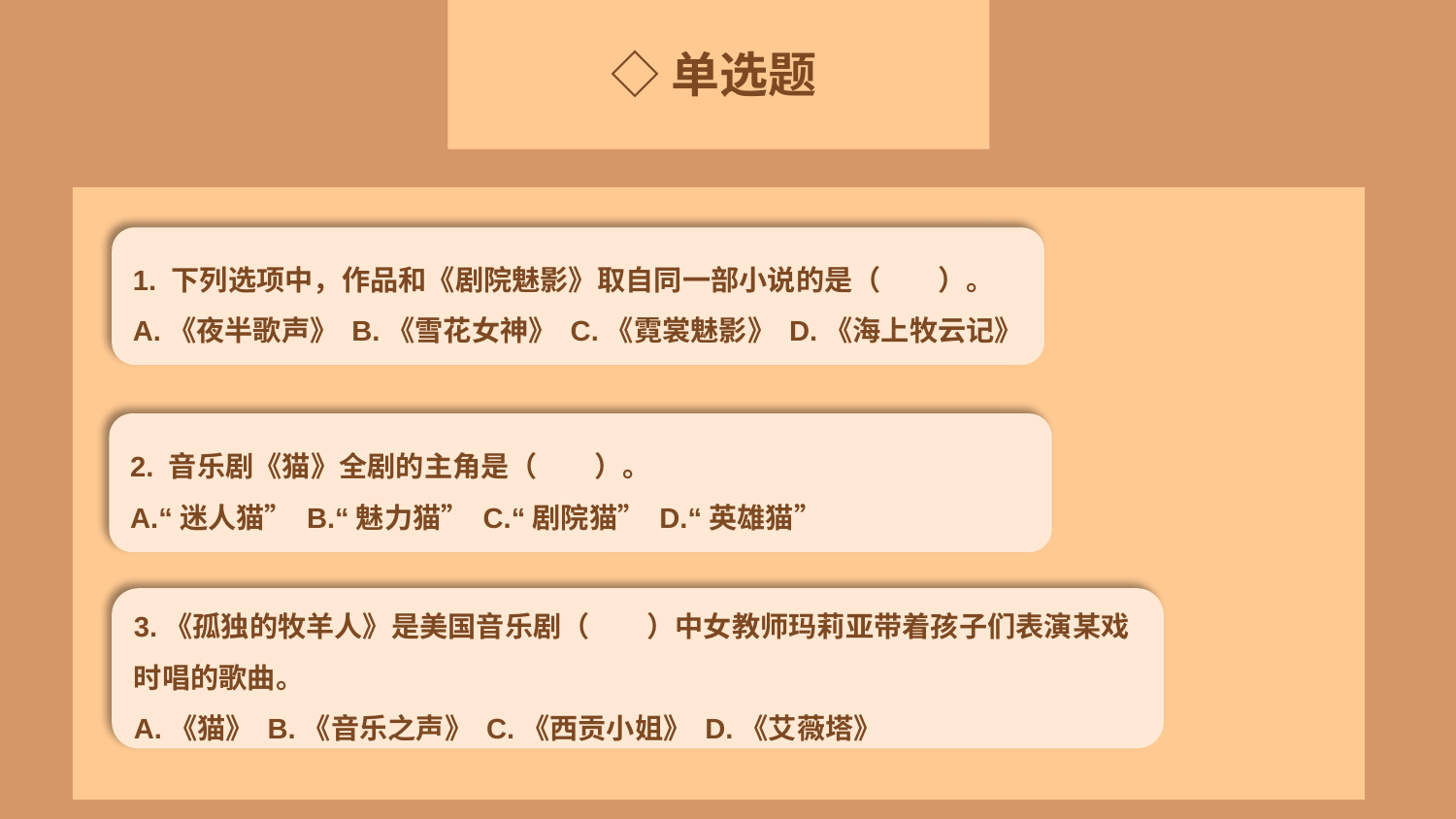

◇单选题

1. 下列选项中，作品和《剧院魅影》取自同一部小说的是（　　）。
A.《夜半歌声》 B.《雪花女神》 C.《霓裳魅影》 D.《海上牧云记》
2. 音乐剧《猫》全剧的主角是（　　）。
A.“迷人猫” B.“魅力猫” C.“剧院猫” D.“英雄猫”
3.《孤独的牧羊人》是美国音乐剧（　　）中女教师玛莉亚带着孩子们表演某戏时唱的歌曲。
A.《猫》 B.《音乐之声》 C.《西贡小姐》 D.《艾薇塔》